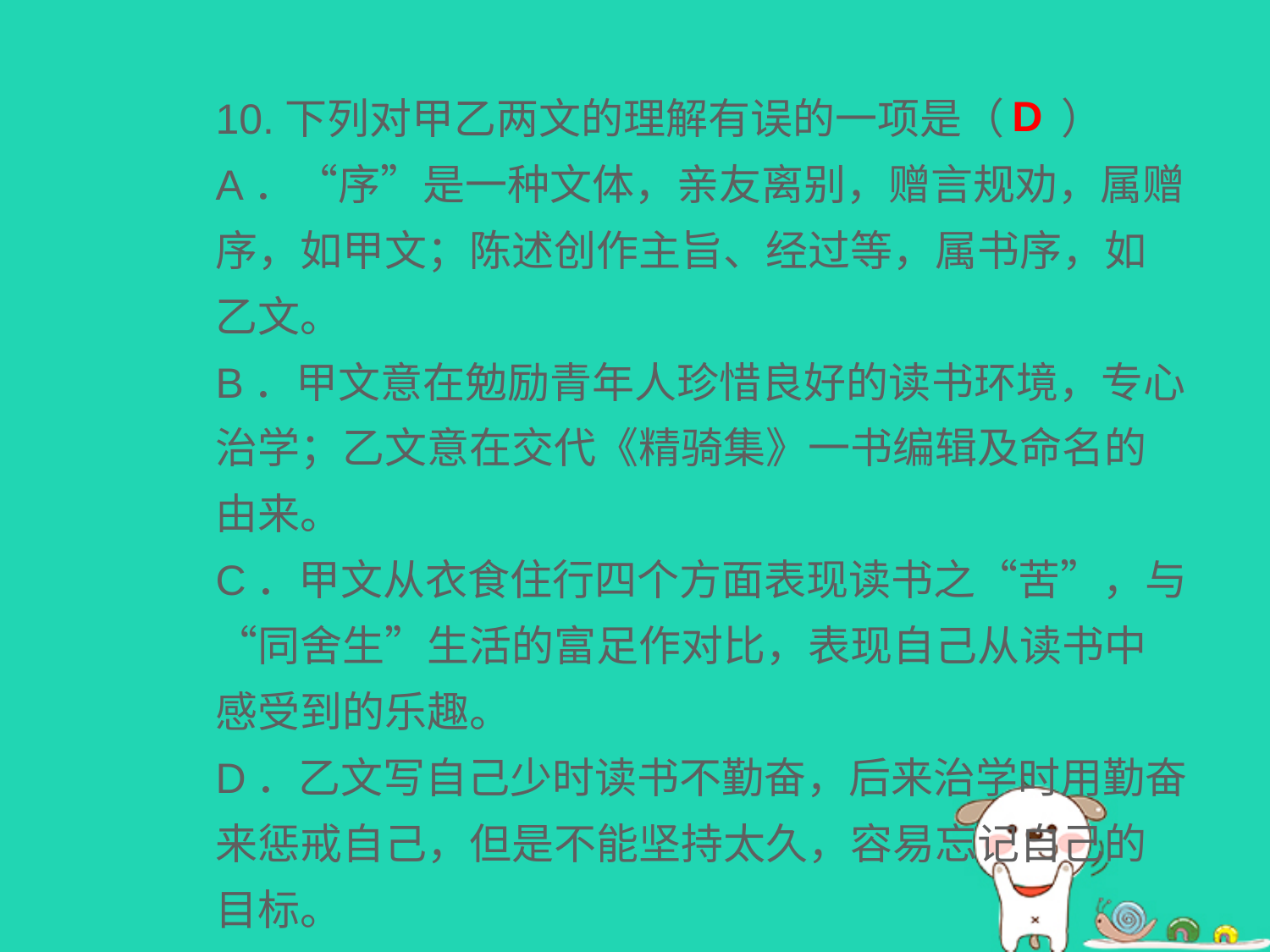

10.下列对甲乙两文的理解有误的一项是（      ）
A．“序”是一种文体，亲友离别，赠言规劝，属赠序，如甲文；陈述创作主旨、经过等，属书序，如乙文。
B．甲文意在勉励青年人珍惜良好的读书环境，专心治学；乙文意在交代《精骑集》一书编辑及命名的由来。
C．甲文从衣食住行四个方面表现读书之“苦”，与“同舍生”生活的富足作对比，表现自己从读书中感受到的乐趣。
D．乙文写自己少时读书不勤奋，后来治学时用勤奋来惩戒自己，但是不能坚持太久，容易忘记自己的目标。
D